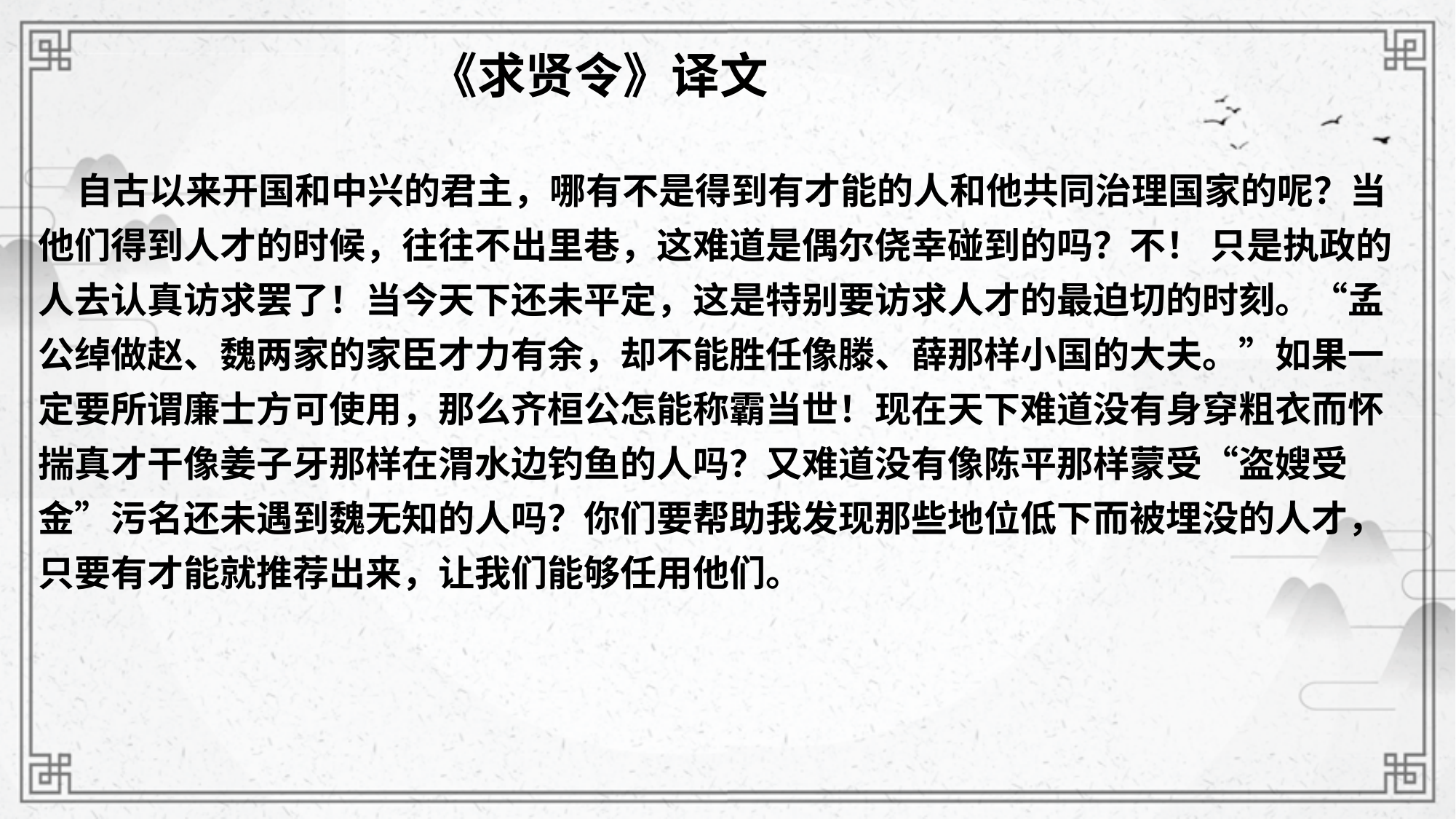

《求贤令》译文
           自古以来开国和中兴的君主，哪有不是得到有才能的人和他共同治理国家的呢？当他们得到人才的时候，往往不出里巷，这难道是偶尔侥幸碰到的吗？不！ 只是执政的人去认真访求罢了！当今天下还未平定，这是特别要访求人才的最迫切的时刻。“孟公绰做赵、魏两家的家臣才力有余，却不能胜任像滕、薛那样小国的大夫。”如果一定要所谓廉士方可使用，那么齐桓公怎能称霸当世！现在天下难道没有身穿粗衣而怀揣真才干像姜子牙那样在渭水边钓鱼的人吗？又难道没有像陈平那样蒙受“盗嫂受金”污名还未遇到魏无知的人吗？你们要帮助我发现那些地位低下而被埋没的人才，只要有才能就推荐出来，让我们能够任用他们。